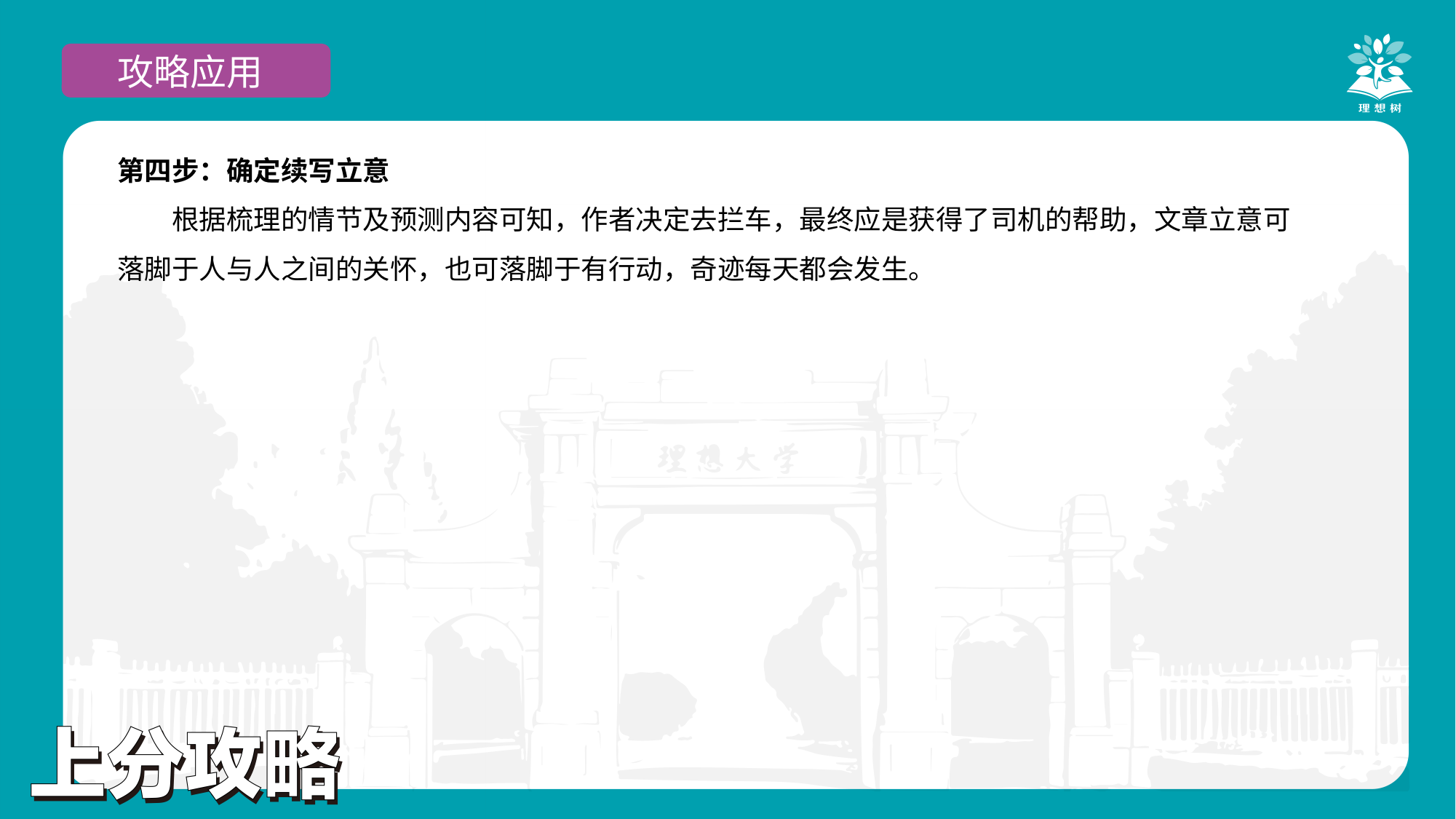

攻略应用
第四步：确定续写立意
根据梳理的情节及预测内容可知，作者决定去拦车，最终应是获得了司机的帮助，文章立意可落脚于人与人之间的关怀，也可落脚于有行动，奇迹每天都会发生。